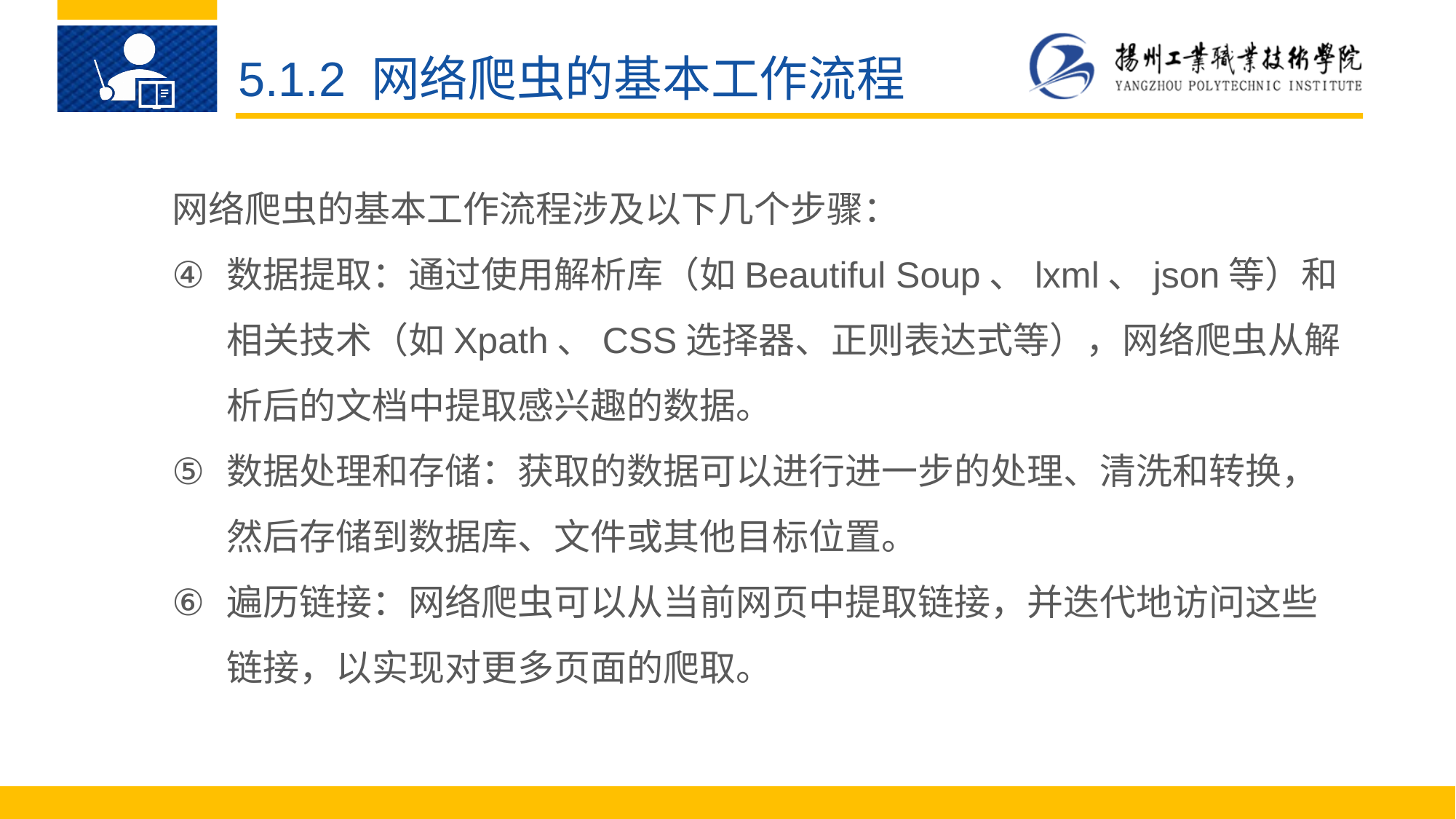

5.1.2 网络爬虫的基本工作流程
网络爬虫的基本工作流程涉及以下几个步骤：
数据提取：通过使用解析库（如Beautiful Soup、lxml、json等）和相关技术（如Xpath、CSS选择器、正则表达式等），网络爬虫从解析后的文档中提取感兴趣的数据。
数据处理和存储：获取的数据可以进行进一步的处理、清洗和转换，然后存储到数据库、文件或其他目标位置。
遍历链接：网络爬虫可以从当前网页中提取链接，并迭代地访问这些链接，以实现对更多页面的爬取。